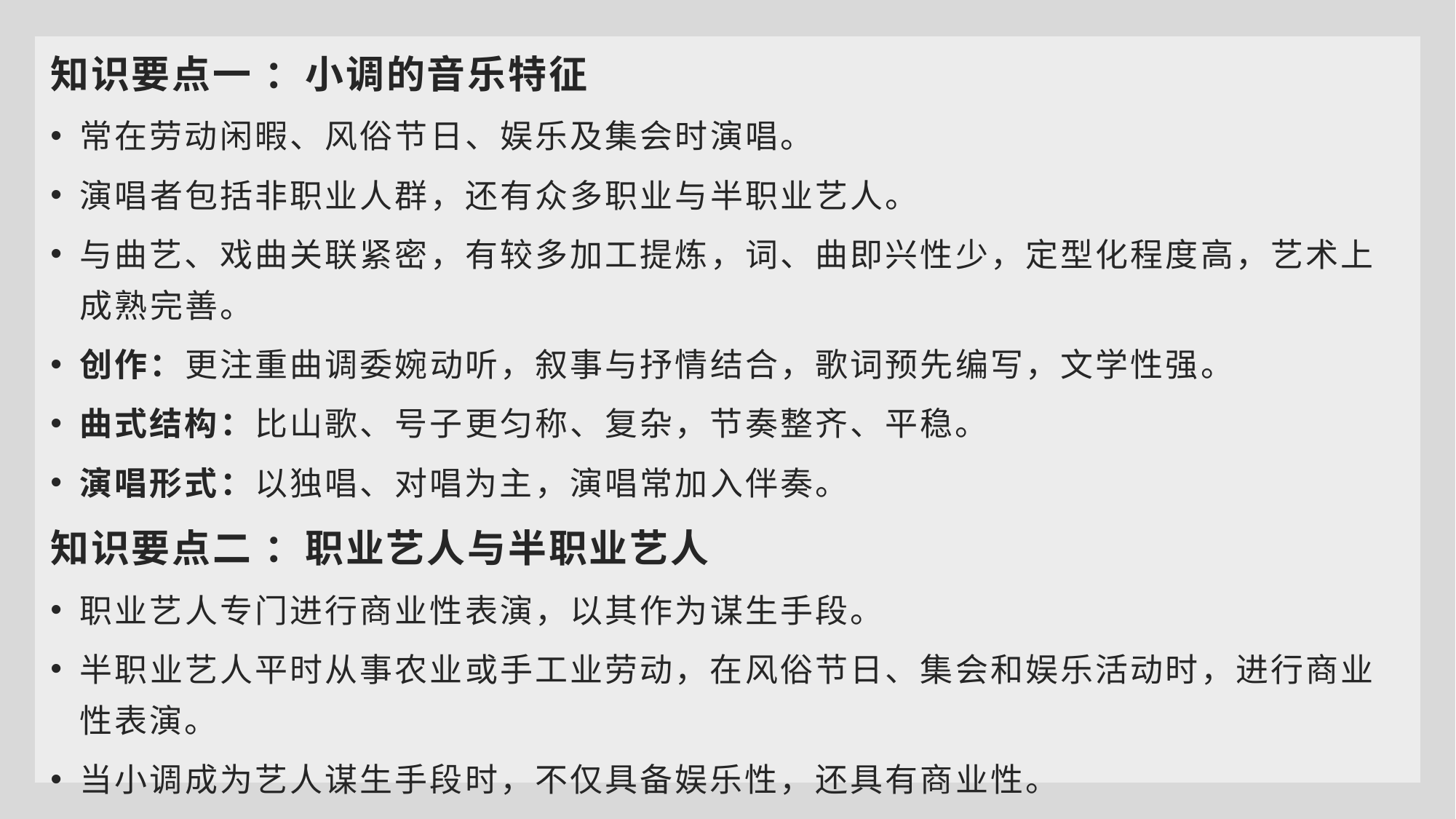

知识要点一 ：小调的音乐特征
常在劳动闲暇、风俗节日、娱乐及集会时演唱。
演唱者包括非职业人群，还有众多职业与半职业艺人。
与曲艺、戏曲关联紧密，有较多加工提炼，词、曲即兴性少，定型化程度高，艺术上成熟完善。
创作：更注重曲调委婉动听，叙事与抒情结合，歌词预先编写，文学性强。
曲式结构：比山歌、号子更匀称、复杂，节奏整齐、平稳。
演唱形式：以独唱、对唱为主，演唱常加入伴奏。
知识要点二 ：职业艺人与半职业艺人
职业艺人专门进行商业性表演，以其作为谋生手段。
半职业艺人平时从事农业或手工业劳动，在风俗节日、集会和娱乐活动时，进行商业性表演。
当小调成为艺人谋生手段时，不仅具备娱乐性，还具有商业性。